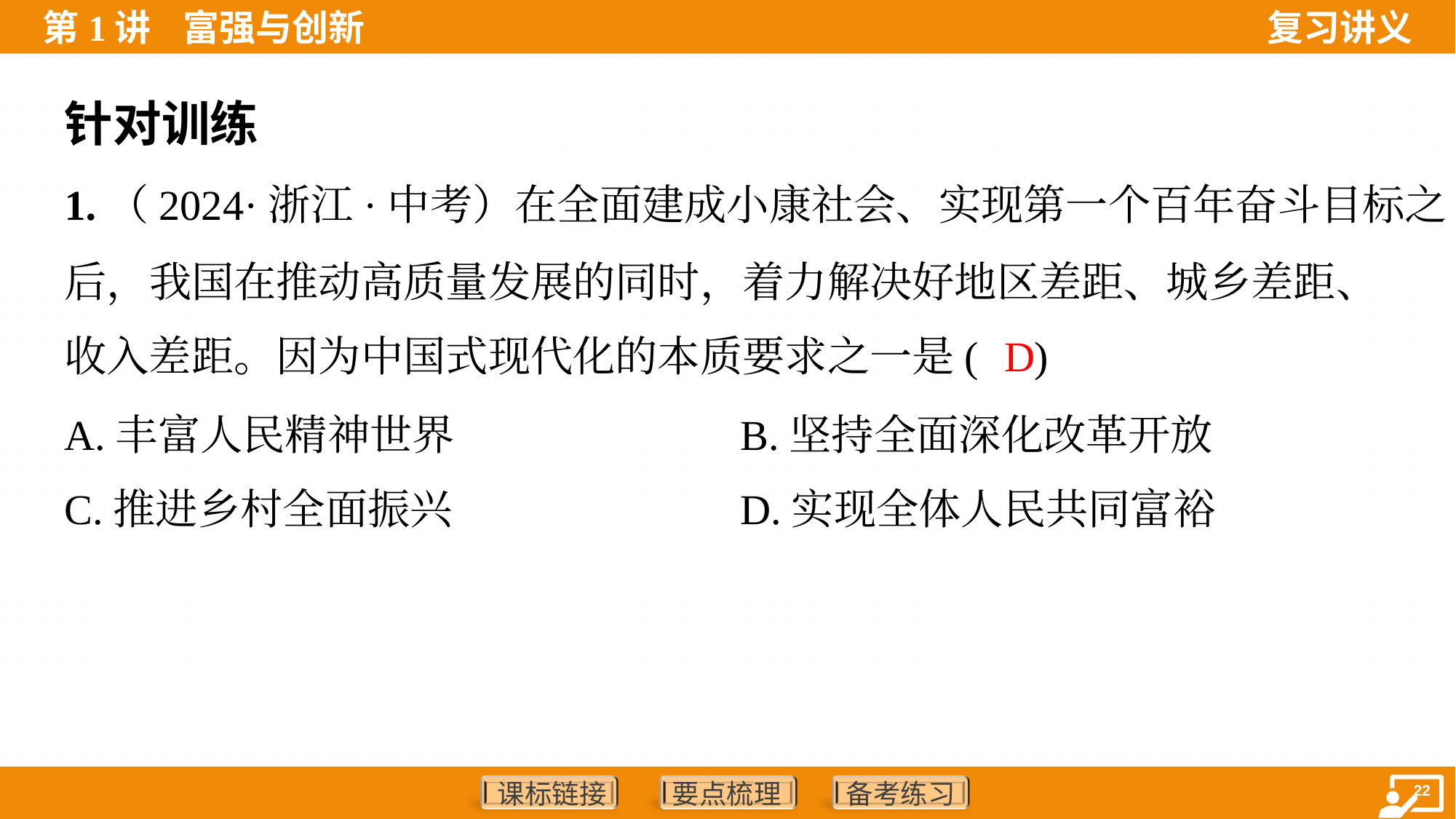

针对训练
1.（2024·浙江·中考）在全面建成小康社会、实现第一个百年奋斗目标之
后，我国在推动高质量发展的同时，着力解决好地区差距、城乡差距、
收入差距。因为中国式现代化的本质要求之一是(     )
D
A.丰富人民精神世界	B.坚持全面深化改革开放
C.推进乡村全面振兴	D.实现全体人民共同富裕